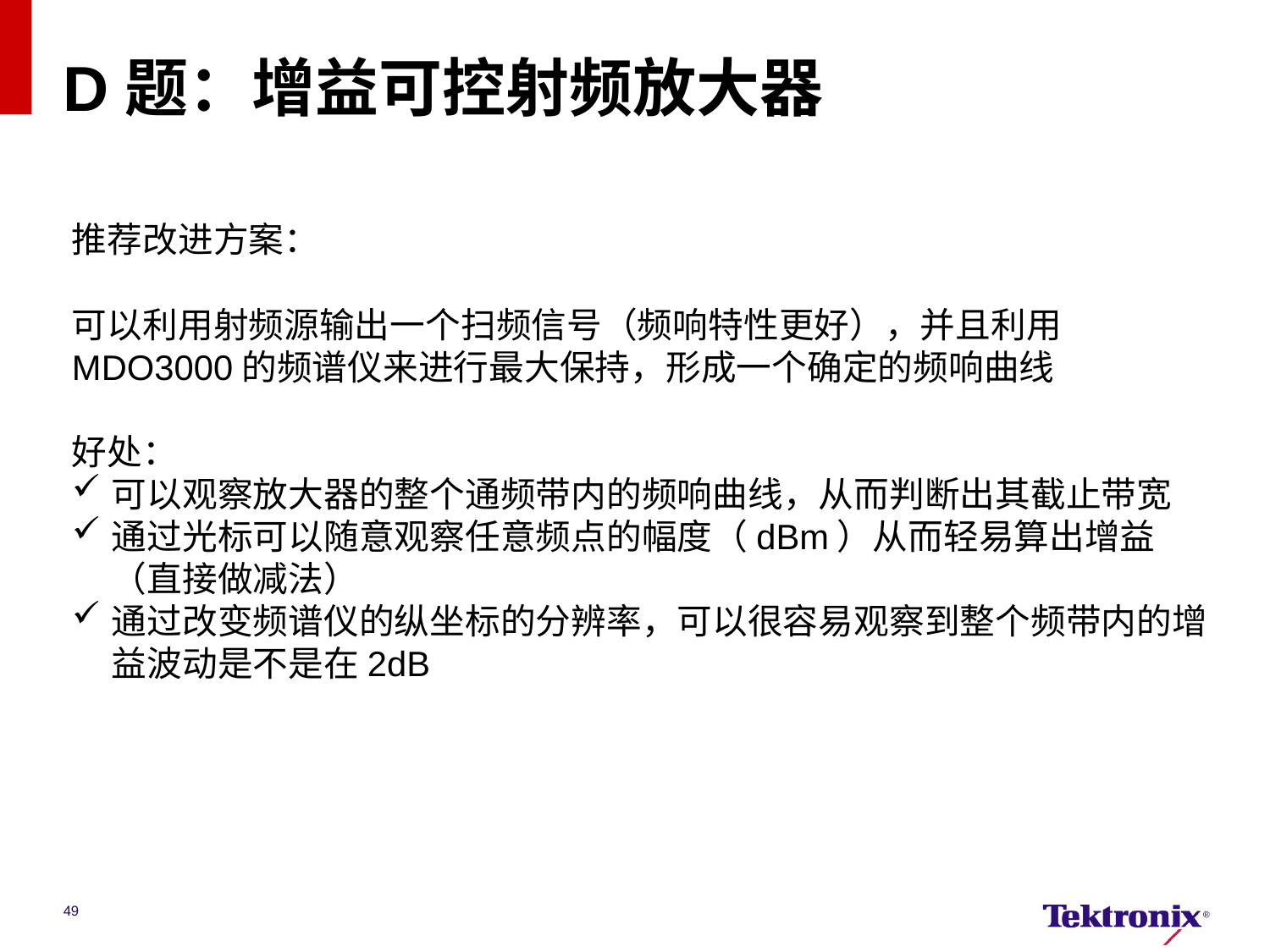

# D题：增益可控射频放大器

推荐改进方案：

可以利用射频源输出一个扫频信号（频响特性更好），并且利用MDO3000的频谱仪来进行最大保持，形成一个确定的频响曲线

好处：
可以观察放大器的整个通频带内的频响曲线，从而判断出其截止带宽
通过光标可以随意观察任意频点的幅度（dBm）从而轻易算出增益（直接做减法）
通过改变频谱仪的纵坐标的分辨率，可以很容易观察到整个频带内的增益波动是不是在2dB
49